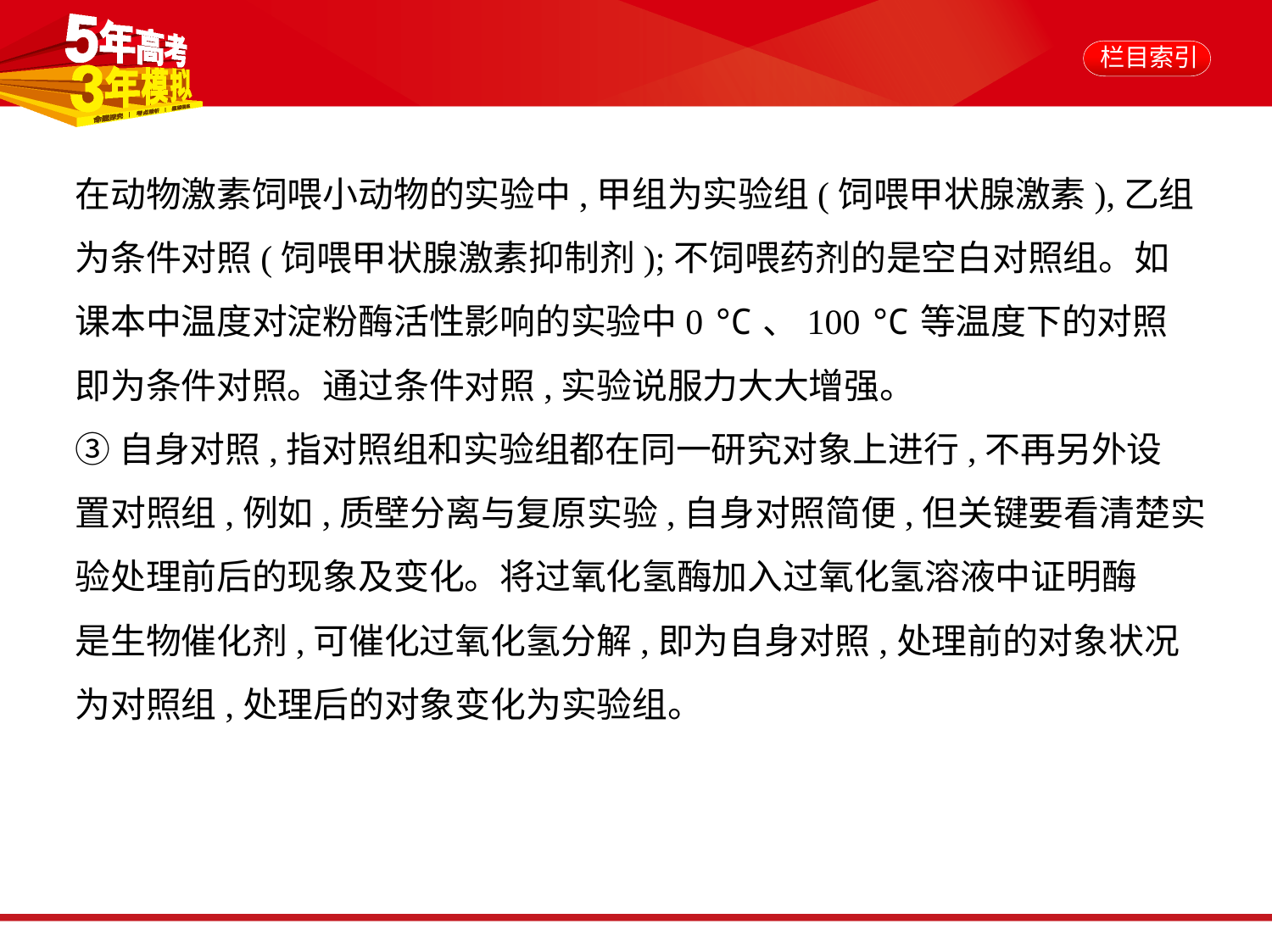

在动物激素饲喂小动物的实验中,甲组为实验组(饲喂甲状腺激素),乙组
为条件对照(饲喂甲状腺激素抑制剂);不饲喂药剂的是空白对照组。如
课本中温度对淀粉酶活性影响的实验中0 ℃、100 ℃等温度下的对照
即为条件对照。通过条件对照,实验说服力大大增强。
③自身对照,指对照组和实验组都在同一研究对象上进行,不再另外设
置对照组,例如,质壁分离与复原实验,自身对照简便,但关键要看清楚实
验处理前后的现象及变化。将过氧化氢酶加入过氧化氢溶液中证明酶
是生物催化剂,可催化过氧化氢分解,即为自身对照,处理前的对象状况
为对照组,处理后的对象变化为实验组。